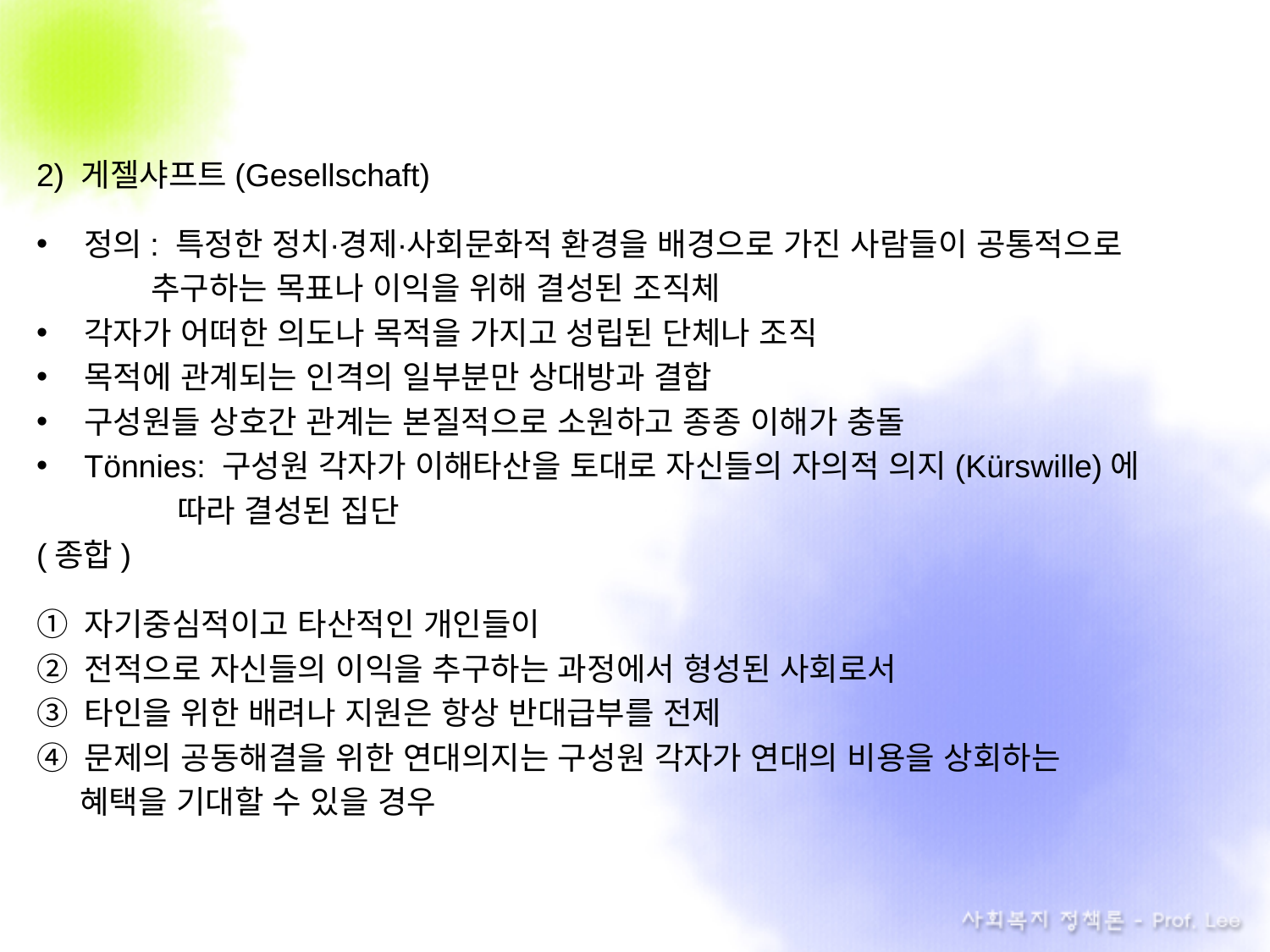

2) 게젤샤프트(Gesellschaft)

정의: 특정한 정치∙경제∙사회문화적 환경을 배경으로 가진 사람들이 공통적으로
          . 추구하는 목표나 이익을 위해 결성된 조직체
각자가 어떠한 의도나 목적을 가지고 성립된 단체나 조직
목적에 관계되는 인격의 일부분만 상대방과 결합
구성원들 상호간 관계는 본질적으로 소원하고 종종 이해가 충돌
Tönnies: 구성원 각자가 이해타산을 토대로 자신들의 자의적 의지(Kürswille)에
             . 따라 결성된 집단
(종합)

① 자기중심적이고 타산적인 개인들이
② 전적으로 자신들의 이익을 추구하는 과정에서 형성된 사회로서
③ 타인을 위한 배려나 지원은 항상 반대급부를 전제
④ 문제의 공동해결을 위한 연대의지는 구성원 각자가 연대의 비용을 상회하는
    혜택을 기대할 수 있을 경우